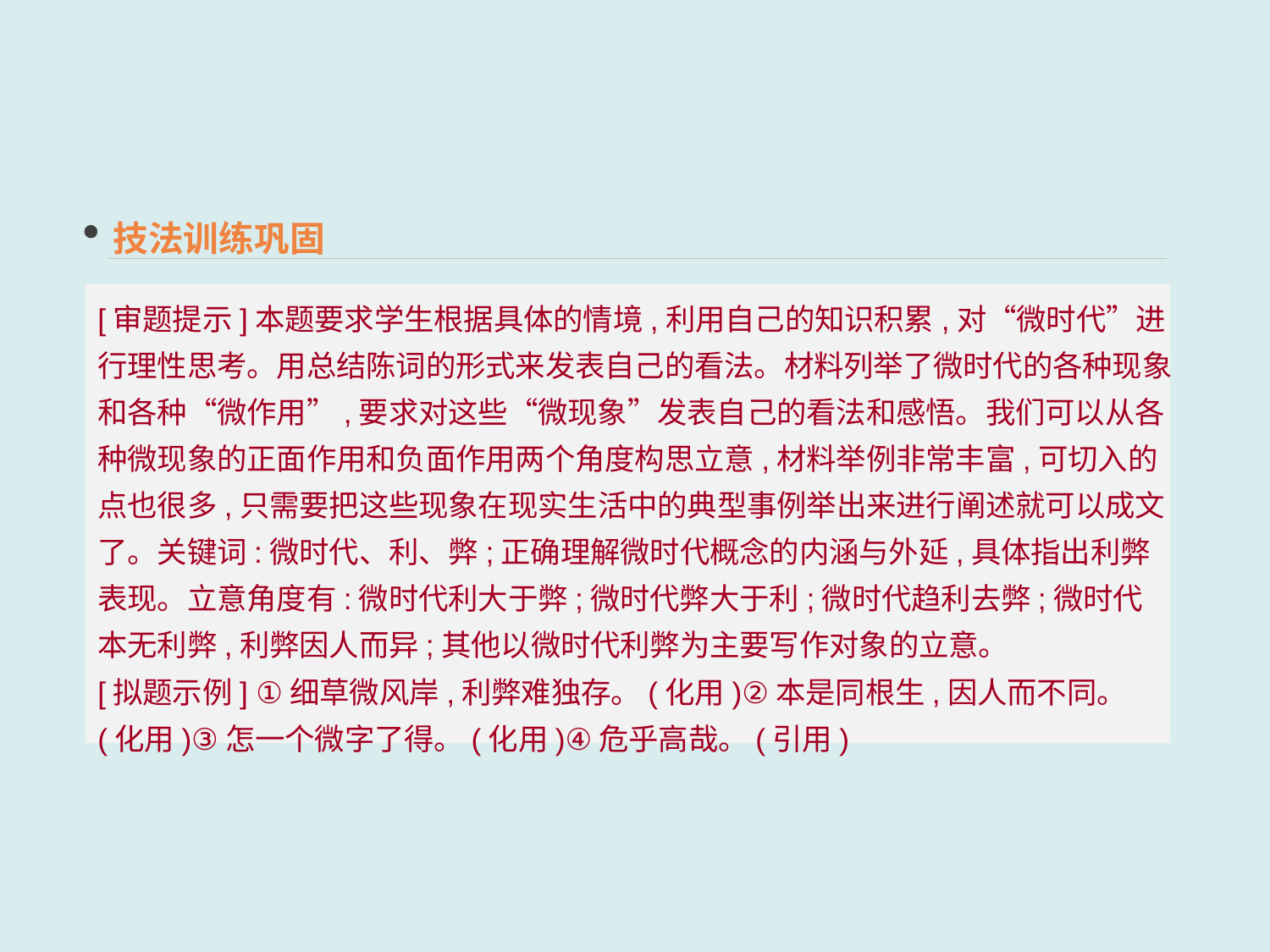

技法训练巩固

[审题提示]本题要求学生根据具体的情境,利用自己的知识积累,对“微时代”进行理性思考。用总结陈词的形式来发表自己的看法。材料列举了微时代的各种现象和各种“微作用”,要求对这些“微现象”发表自己的看法和感悟。我们可以从各种微现象的正面作用和负面作用两个角度构思立意,材料举例非常丰富,可切入的点也很多,只需要把这些现象在现实生活中的典型事例举出来进行阐述就可以成文了。关键词:微时代、利、弊;正确理解微时代概念的内涵与外延,具体指出利弊表现。立意角度有:微时代利大于弊;微时代弊大于利;微时代趋利去弊;微时代本无利弊,利弊因人而异;其他以微时代利弊为主要写作对象的立意。
[拟题示例] ①细草微风岸,利弊难独存。(化用)②本是同根生,因人而不同。(化用)③怎一个微字了得。(化用)④危乎高哉。(引用)